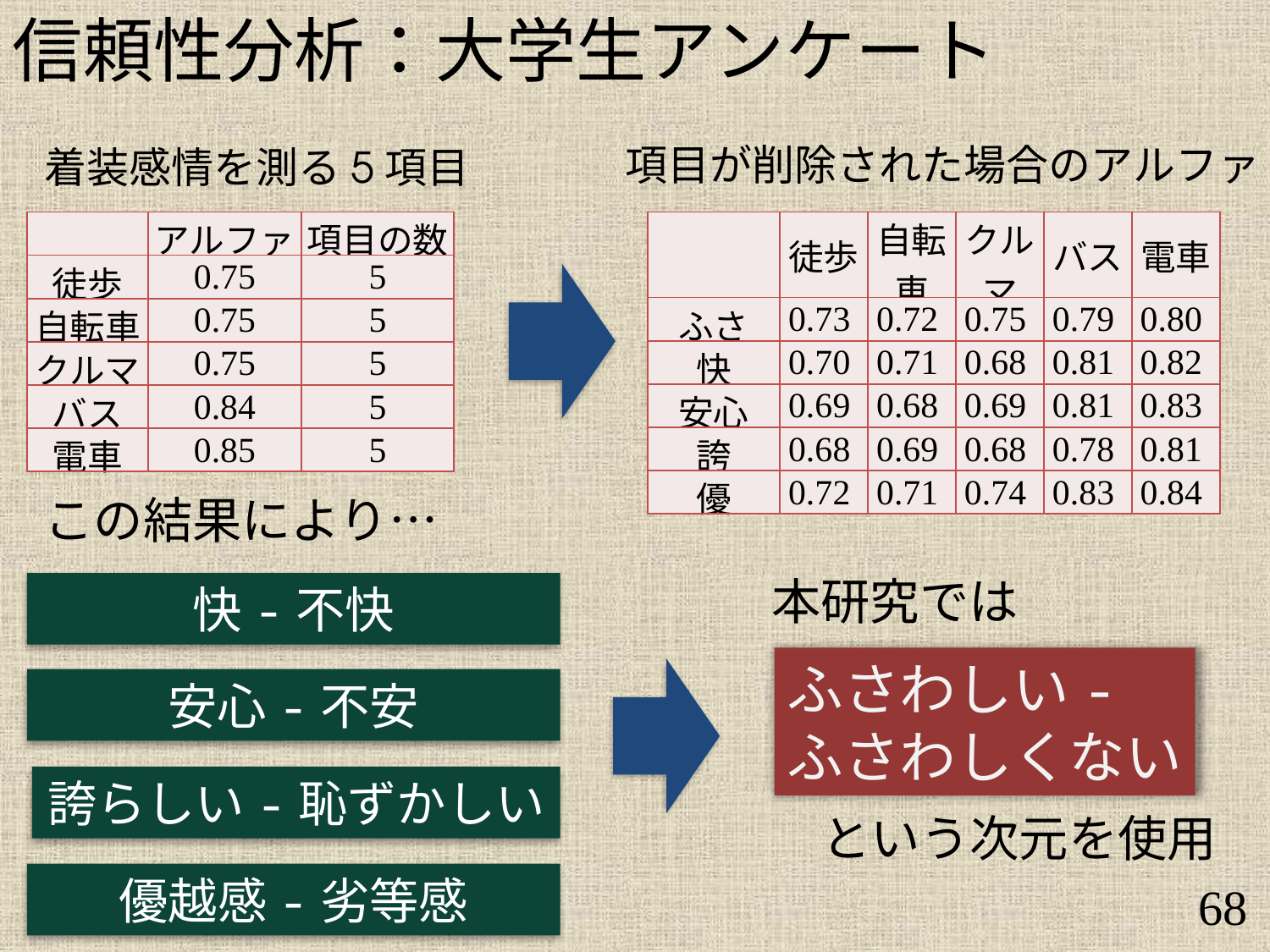

信頼性分析：大学生アンケート
項目が削除された場合のアルファ
着装感情を測る5項目
|  | アルファ | 項目の数 |
| --- | --- | --- |
| 徒歩 | 0.75 | 5 |
| 自転車 | 0.75 | 5 |
| クルマ | 0.75 | 5 |
| バス | 0.84 | 5 |
| 電車 | 0.85 | 5 |
|  | 徒歩 | 自転車 | クルマ | バス | 電車 |
| --- | --- | --- | --- | --- | --- |
| ふさ | 0.73 | 0.72 | 0.75 | 0.79 | 0.80 |
| 快 | 0.70 | 0.71 | 0.68 | 0.81 | 0.82 |
| 安心 | 0.69 | 0.68 | 0.69 | 0.81 | 0.83 |
| 誇 | 0.68 | 0.69 | 0.68 | 0.78 | 0.81 |
| 優 | 0.72 | 0.71 | 0.74 | 0.83 | 0.84 |

この結果により…
本研究では
快-不快
ふさわしい-
ふさわしくない

安心-不安
誇らしい-恥ずかしい
という次元を使用
優越感-劣等感
68